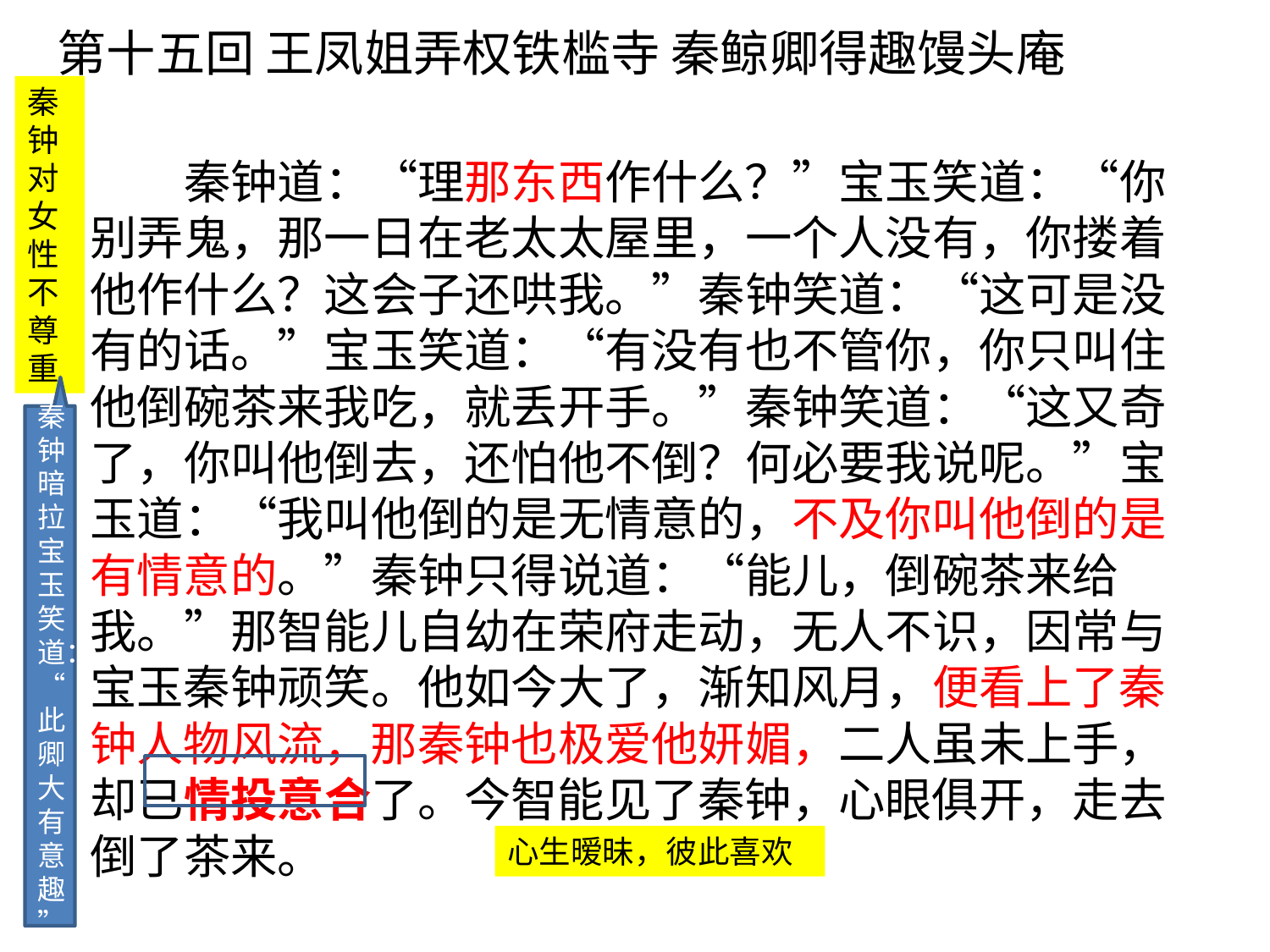

第十五回 王凤姐弄权铁槛寺 秦鲸卿得趣馒头庵
秦钟对女性不尊重
            秦钟道：“理那东西作什么？”宝玉笑道：“你别弄鬼，那一日在老太太屋里，一个人没有，你搂着他作什么？这会子还哄我。”秦钟笑道：“这可是没有的话。”宝玉笑道：“有没有也不管你，你只叫住他倒碗茶来我吃，就丢开手。”秦钟笑道：“这又奇了，你叫他倒去，还怕他不倒？何必要我说呢。”宝玉道：“我叫他倒的是无情意的，不及你叫他倒的是有情意的。”秦钟只得说道：“能儿，倒碗茶来给我。”那智能儿自幼在荣府走动，无人不识，因常与宝玉秦钟顽笑。他如今大了，渐知风月，便看上了秦钟人物风流，那秦钟也极爱他妍媚，二人虽未上手，却已情投意合了。今智能见了秦钟，心眼俱开，走去倒了茶来。
秦钟暗拉宝玉笑道：“此卿大有意趣”

心生暧昧，彼此喜欢